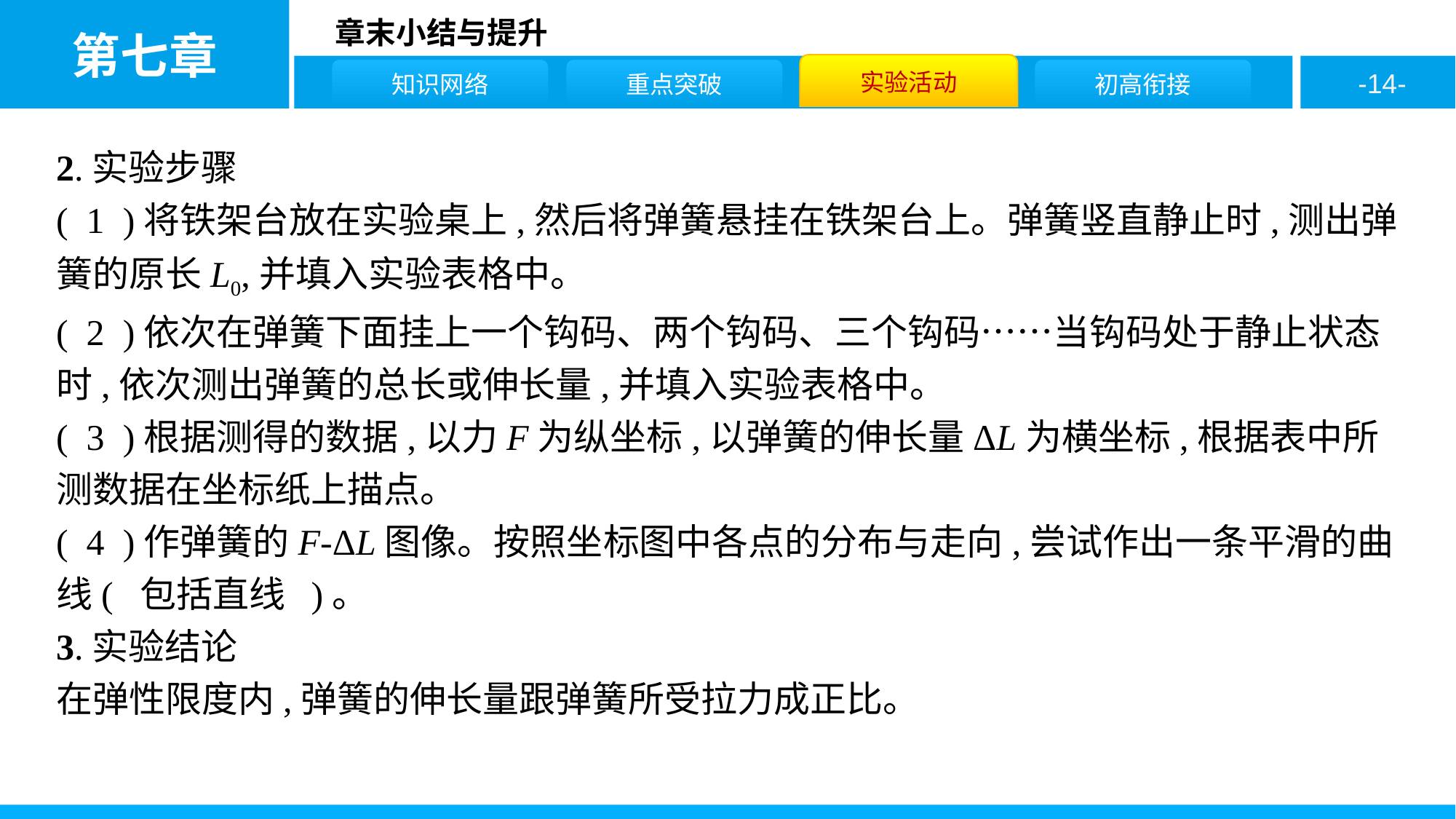

2.实验步骤
(  1  )将铁架台放在实验桌上,然后将弹簧悬挂在铁架台上。弹簧竖直静止时,测出弹簧的原长L0,并填入实验表格中。
(  2  )依次在弹簧下面挂上一个钩码、两个钩码、三个钩码……当钩码处于静止状态时,依次测出弹簧的总长或伸长量,并填入实验表格中。
(  3  )根据测得的数据,以力F为纵坐标,以弹簧的伸长量ΔL为横坐标,根据表中所测数据在坐标纸上描点。
(  4  )作弹簧的F-ΔL图像。按照坐标图中各点的分布与走向,尝试作出一条平滑的曲线(  包括直线  )。
3.实验结论
在弹性限度内,弹簧的伸长量跟弹簧所受拉力成正比。